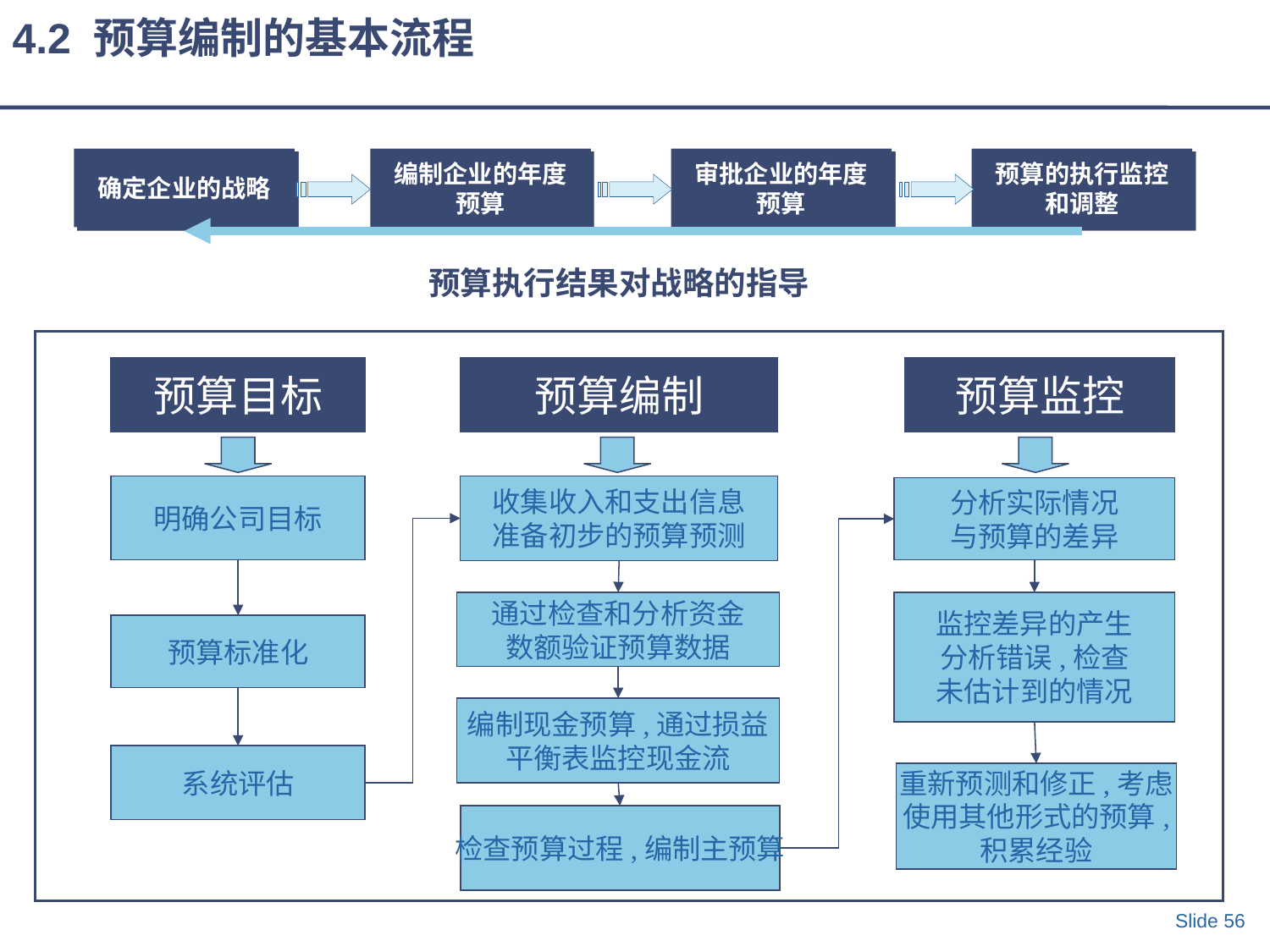

4.2 预算编制的基本流程

确定企业的战略
编制企业的年度预算
审批企业的年度预算
预算的执行监控和调整

预算执行结果对战略的指导

预算目标
预算编制
预算监控

明确公司目标
收集收入和支出信息
准备初步的预算预测
分析实际情况
与预算的差异
通过检查和分析资金
数额验证预算数据
监控差异的产生
分析错误,检查
未估计到的情况
预算标准化
编制现金预算,通过损益
平衡表监控现金流
系统评估
重新预测和修正,考虑
使用其他形式的预算,
积累经验
检查预算过程,编制主预算
Slide 56